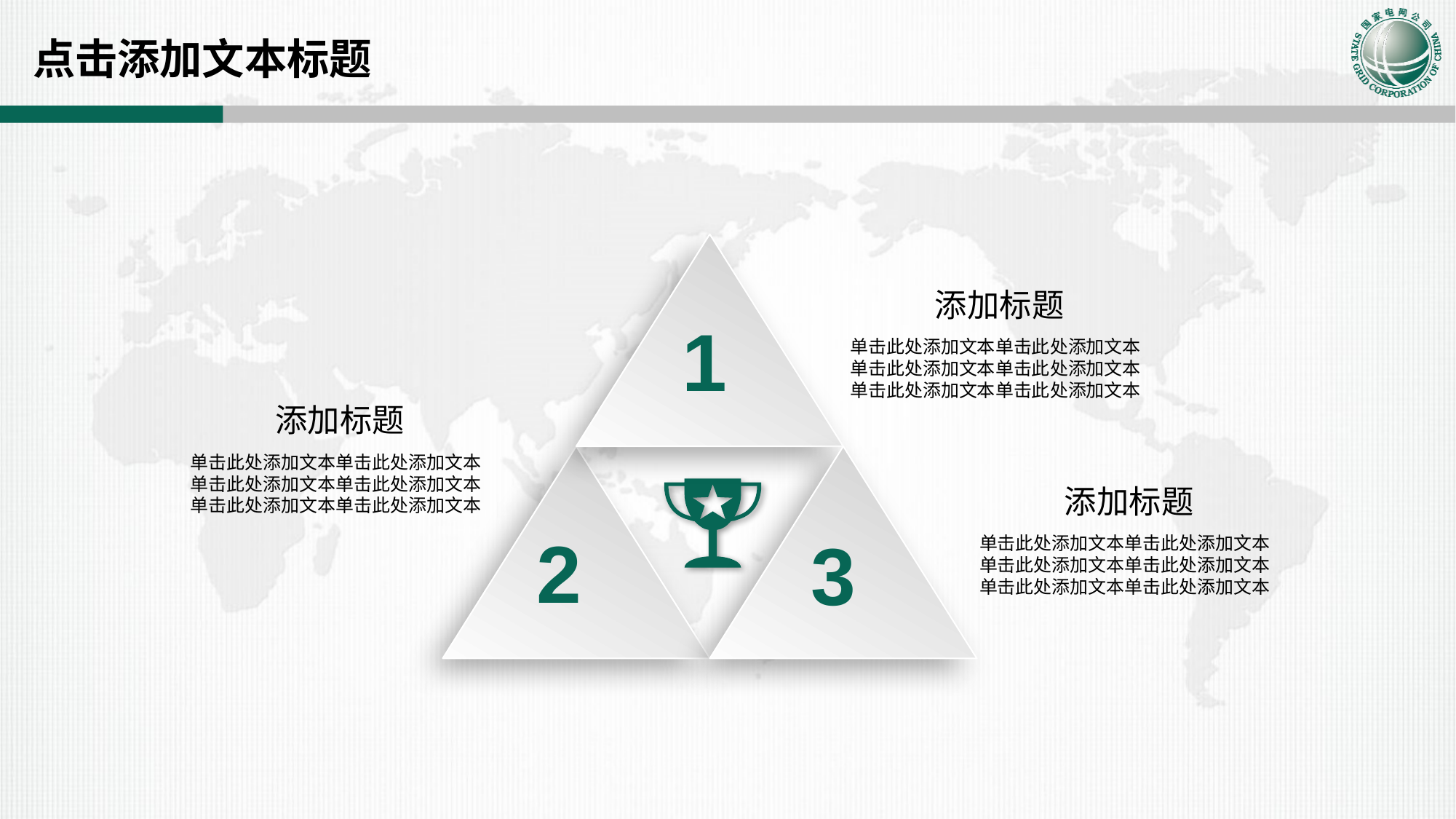

点击添加文本标题

1
添加标题
单击此处添加文本单击此处添加文本
单击此处添加文本单击此处添加文本
单击此处添加文本单击此处添加文本
添加标题
单击此处添加文本单击此处添加文本
单击此处添加文本单击此处添加文本
单击此处添加文本单击此处添加文本

2

3

添加标题
单击此处添加文本单击此处添加文本
单击此处添加文本单击此处添加文本
单击此处添加文本单击此处添加文本